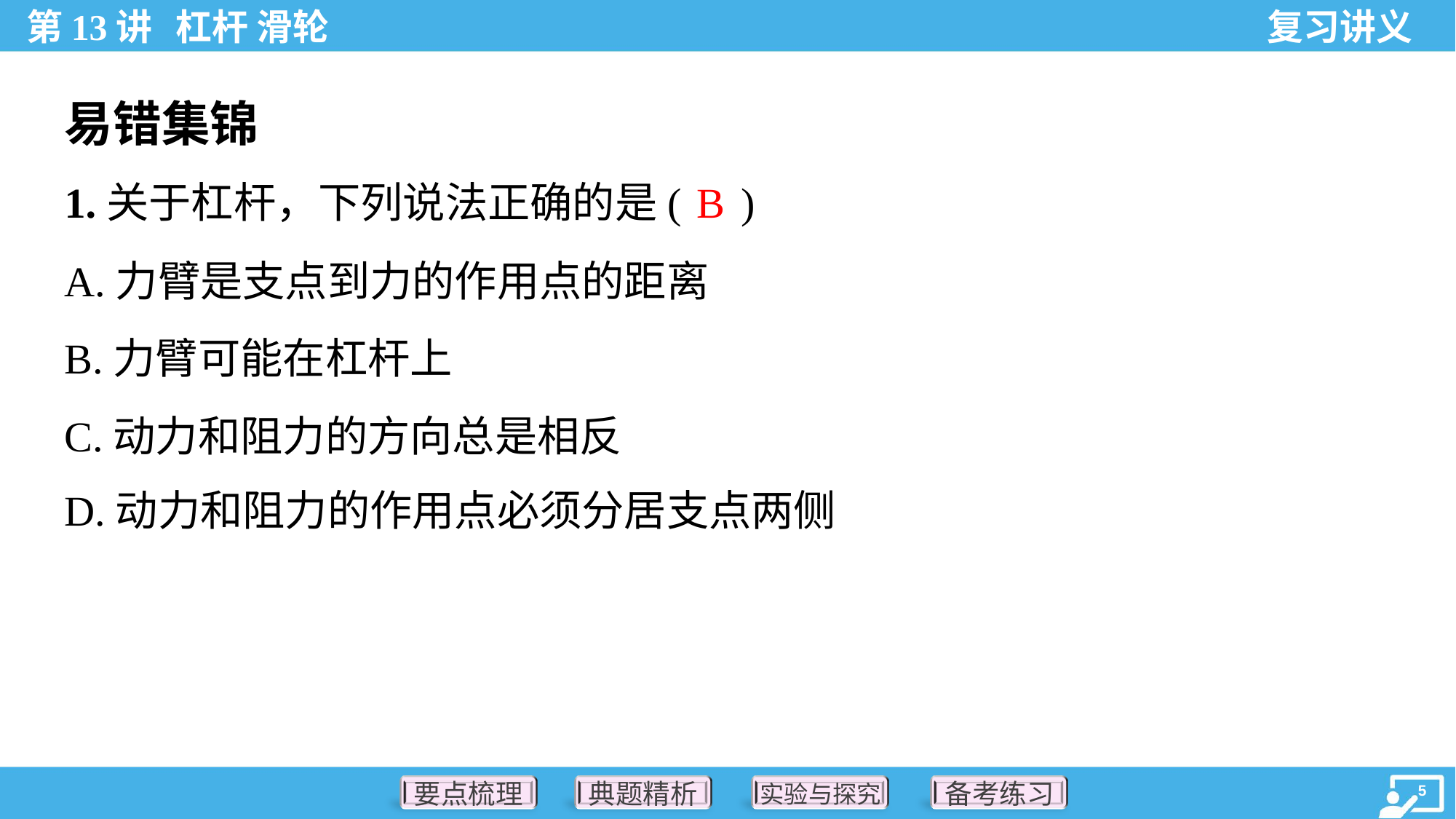

易错集锦
B
1.关于杠杆，下列说法正确的是(     )
A.力臂是支点到力的作用点的距离
B.力臂可能在杠杆上
C.动力和阻力的方向总是相反
D.动力和阻力的作用点必须分居支点两侧